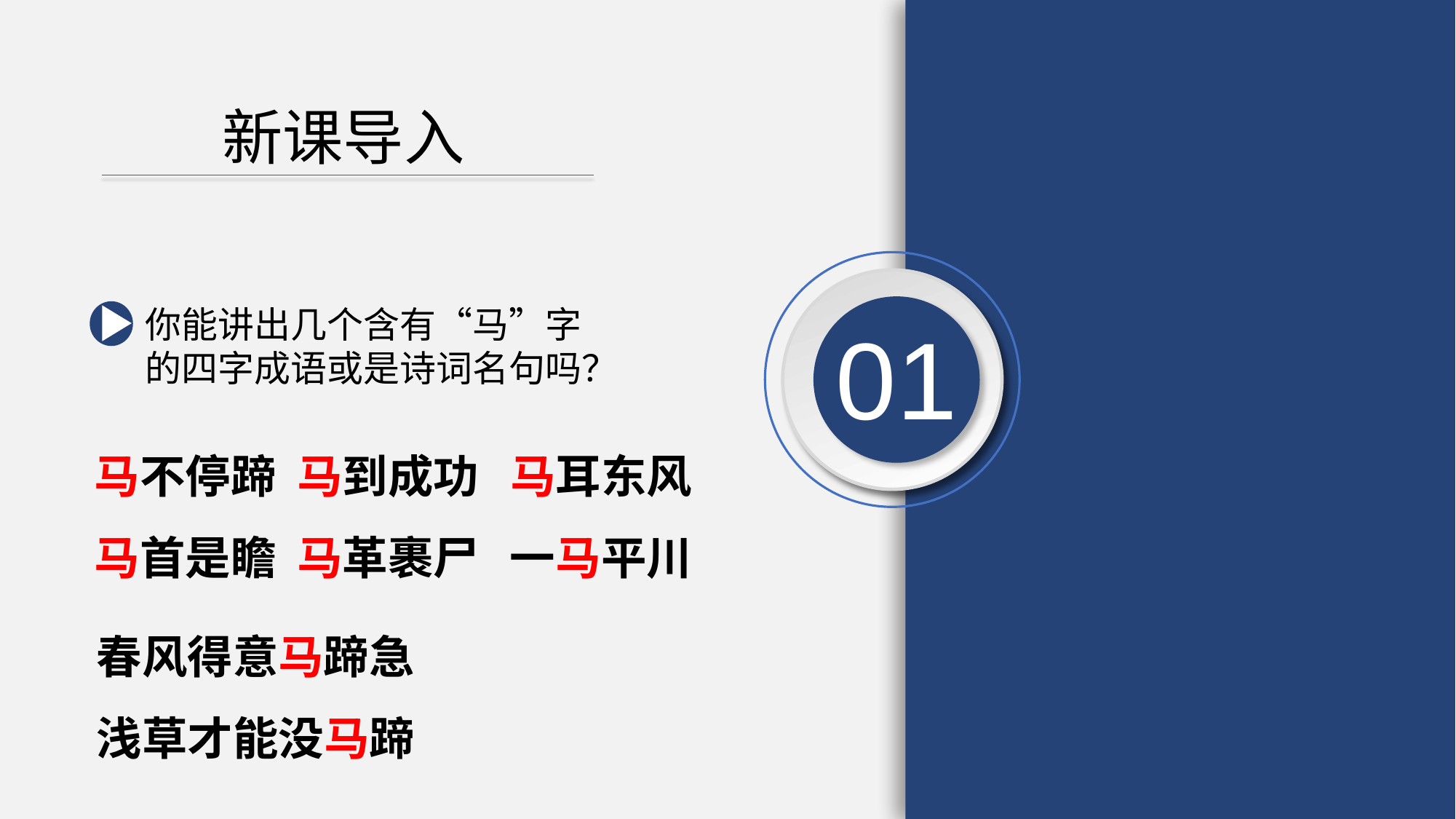

新课导入

01
你能讲出几个含有“马”字的四字成语或是诗词名句吗？

马不停蹄  马到成功   马耳东风
马首是瞻  马革裹尸   一马平川

春风得意马蹄急
浅草才能没马蹄